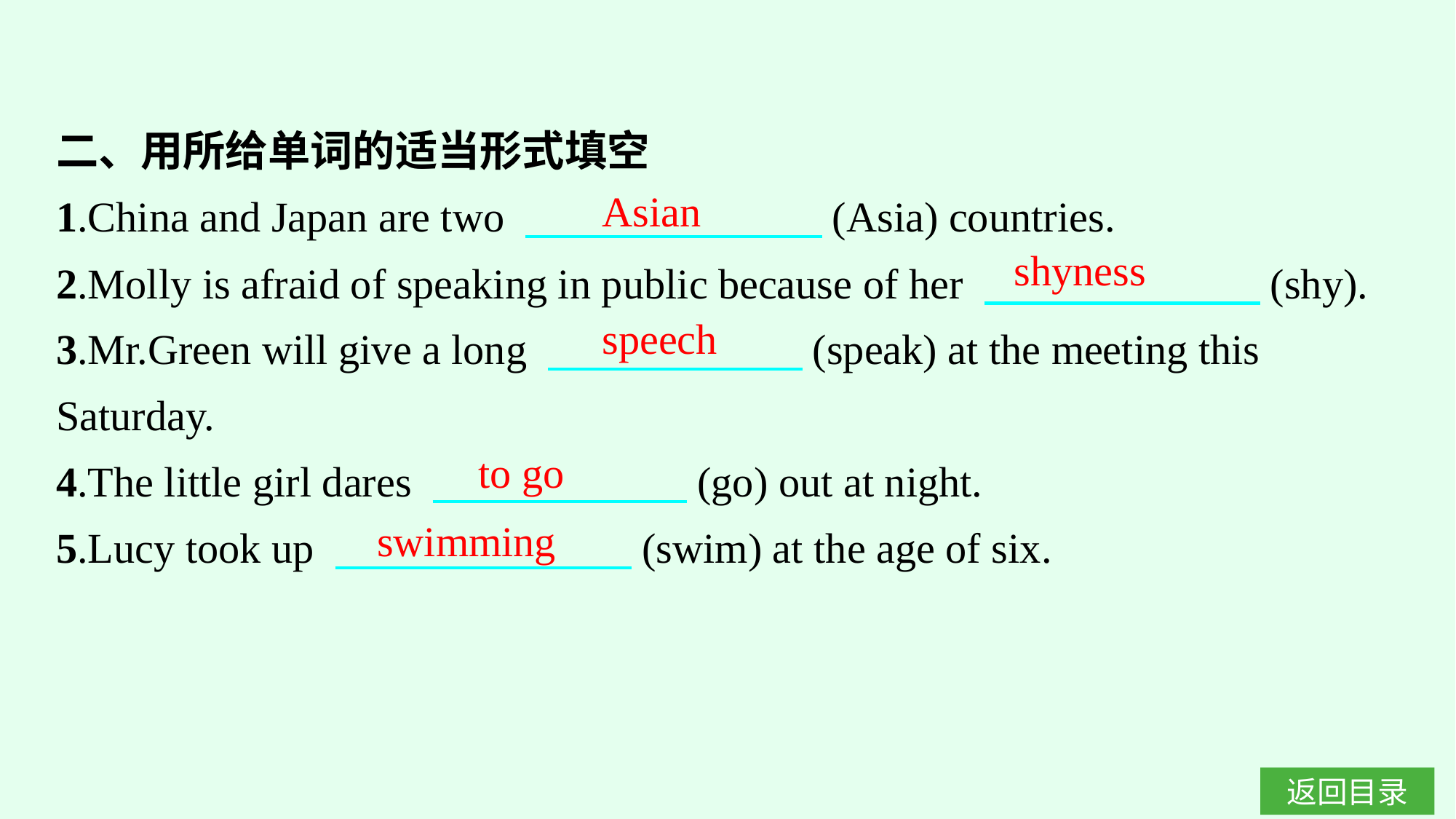

二、用所给单词的适当形式填空
1.China and Japan are two 　　　　　　　(Asia) countries.
2.Molly is afraid of speaking in public because of her 　　　　　　 (shy).
3.Mr.Green will give a long 　　　　　　(speak) at the meeting this Saturday.
4.The little girl dares 　　　　　　(go) out at night.
5.Lucy took up 　　　　　　　(swim) at the age of six.
Asian
shyness
speech
to go
swimming